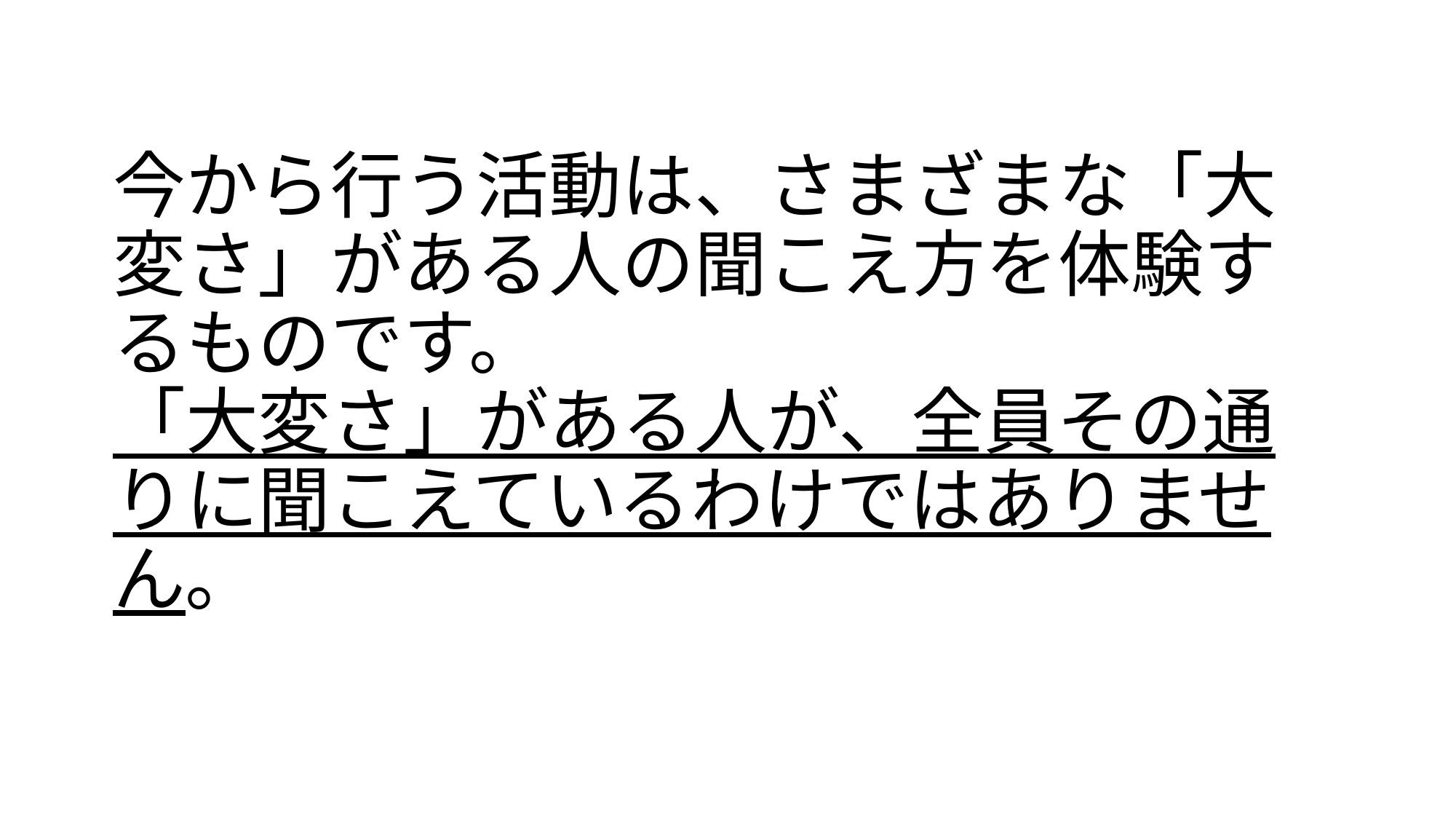

今から行う活動は、さまざまな「大変さ」がある人の聞こえ方を体験するものです。
「大変さ」がある人が、全員その通りに聞こえているわけではありません。